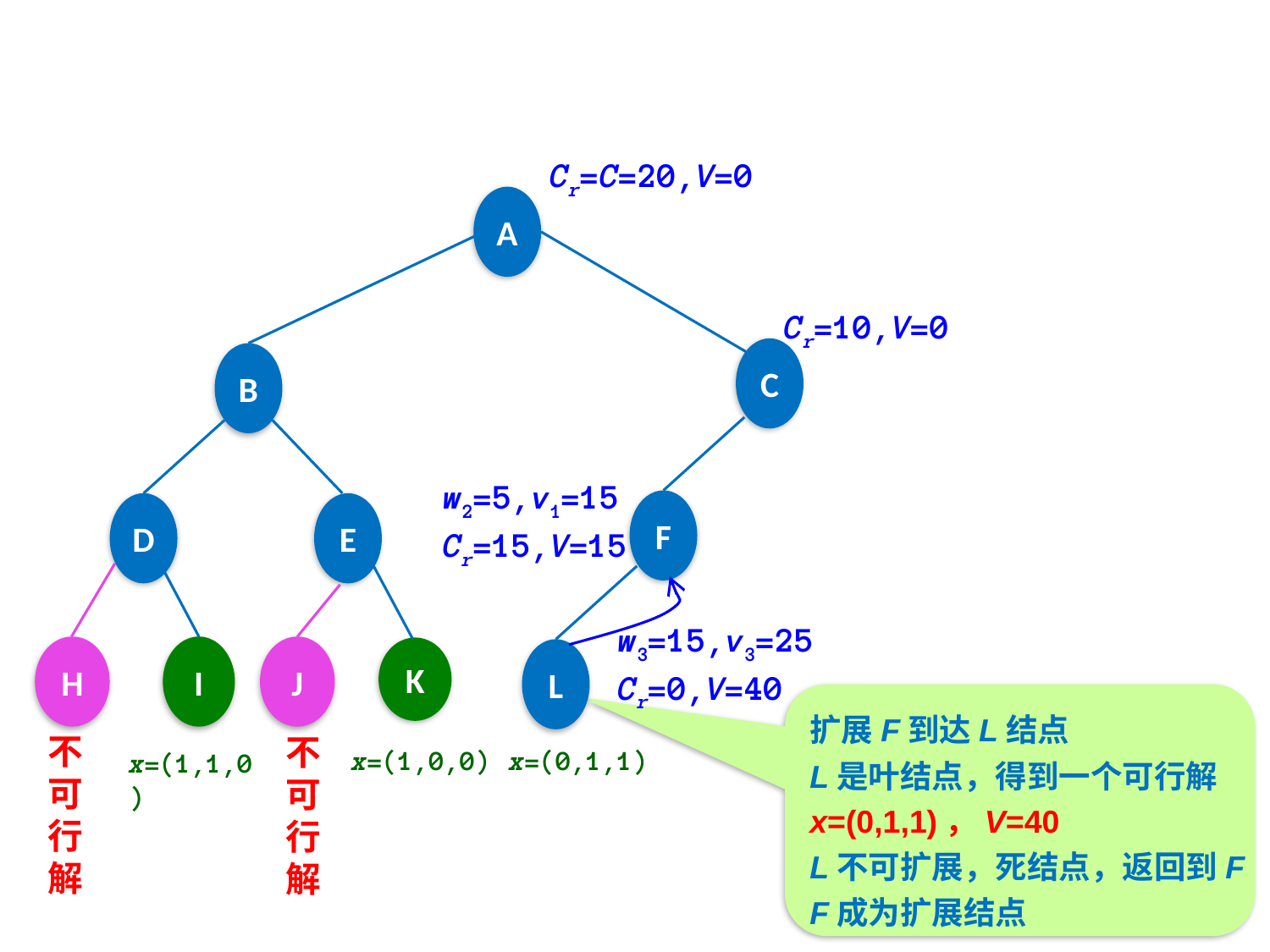

Cr=C=20,V=0
A
Cr=10,V=0
C
B
w2=5,v1=15
Cr=15,V=15
F
D
E

w3=15,v3=25
Cr=0,V=40
I
H
J
K
L
扩展F到达L结点
L是叶结点，得到一个可行解
x=(0,1,1)，V=40
L不可扩展，死结点，返回到F
F成为扩展结点
不可行解
不可行解
x=(1,0,0)
x=(0,1,1)
x=(1,1,0)